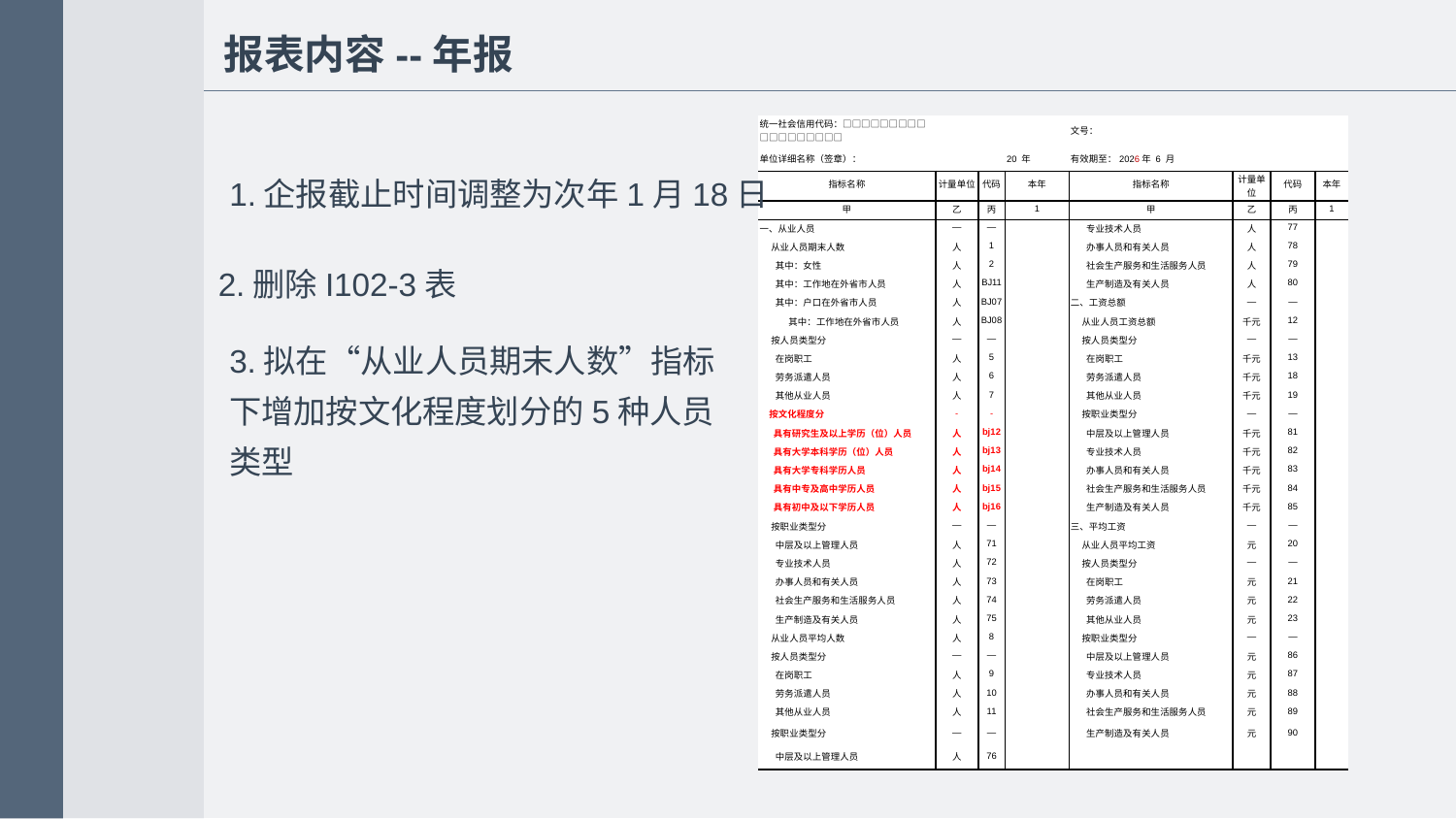

报表内容--年报
| 统一社会信用代码：□□□□□□□□□□□□□□□□□□ |  |  |  | 文号： |  |  |  |
| --- | --- | --- | --- | --- | --- | --- | --- |
| 单位详细名称（签章）： |  |  | 20 年 | 有效期至：2026年 6 月 |  |  |  |
| 指标名称 | 计量单位 | 代码 | 本年 | 指标名称 | 计量单位 | 代码 | 本年 |
| 甲 | 乙 | 丙 | 1 | 甲 | 乙 | 丙 | 1 |
| 一、从业人员 | — | — |  | 专业技术人员 | 人 | 77 |  |
| 从业人员期末人数 | 人 | 1 |  | 办事人员和有关人员 | 人 | 78 |  |
| 其中：女性 | 人 | 2 |  | 社会生产服务和生活服务人员 | 人 | 79 |  |
| 其中：工作地在外省市人员 | 人 | BJ11 |  | 生产制造及有关人员 | 人 | 80 |  |
| 其中：户口在外省市人员 | 人 | BJ07 |  | 二、工资总额 | — | — |  |
| 其中：工作地在外省市人员 | 人 | BJ08 |  | 从业人员工资总额 | 千元 | 12 |  |
| 按人员类型分 | — | — |  | 按人员类型分 | — | — |  |
| 在岗职工 | 人 | 5 |  | 在岗职工 | 千元 | 13 |  |
| 劳务派遣人员 | 人 | 6 |  | 劳务派遣人员 | 千元 | 18 |  |
| 其他从业人员 | 人 | 7 |  | 其他从业人员 | 千元 | 19 |  |
| 按文化程度分 | - | - |  | 按职业类型分 | — | — |  |
| 具有研究生及以上学历（位）人员 | 人 | bj12 |  | 中层及以上管理人员 | 千元 | 81 |  |
| 具有大学本科学历（位）人员 | 人 | bj13 |  | 专业技术人员 | 千元 | 82 |  |
| 具有大学专科学历人员 | 人 | bj14 |  | 办事人员和有关人员 | 千元 | 83 |  |
| 具有中专及高中学历人员 | 人 | bj15 |  | 社会生产服务和生活服务人员 | 千元 | 84 |  |
| 具有初中及以下学历人员 | 人 | bj16 |  | 生产制造及有关人员 | 千元 | 85 |  |
| 按职业类型分 | — | — |  | 三、平均工资 | — | — |  |
| 中层及以上管理人员 | 人 | 71 |  | 从业人员平均工资 | 元 | 20 |  |
| 专业技术人员 | 人 | 72 |  | 按人员类型分 | — | — |  |
| 办事人员和有关人员 | 人 | 73 |  | 在岗职工 | 元 | 21 |  |
| 社会生产服务和生活服务人员 | 人 | 74 |  | 劳务派遣人员 | 元 | 22 |  |
| 生产制造及有关人员 | 人 | 75 |  | 其他从业人员 | 元 | 23 |  |
| 从业人员平均人数 | 人 | 8 |  | 按职业类型分 | — | — |  |
| 按人员类型分 | — | — |  | 中层及以上管理人员 | 元 | 86 |  |
| 在岗职工 | 人 | 9 |  | 专业技术人员 | 元 | 87 |  |
| 劳务派遣人员 | 人 | 10 |  | 办事人员和有关人员 | 元 | 88 |  |
| 其他从业人员 | 人 | 11 |  | 社会生产服务和生活服务人员 | 元 | 89 |  |
| 按职业类型分 | — | — |  | 生产制造及有关人员 | 元 | 90 |  |
| 中层及以上管理人员 | 人 | 76 |  |  |  |  |  |
1.企报截止时间调整为次年1月18日
2.删除I102-3表
3.拟在“从业人员期末人数”指标下增加按文化程度划分的5种人员类型